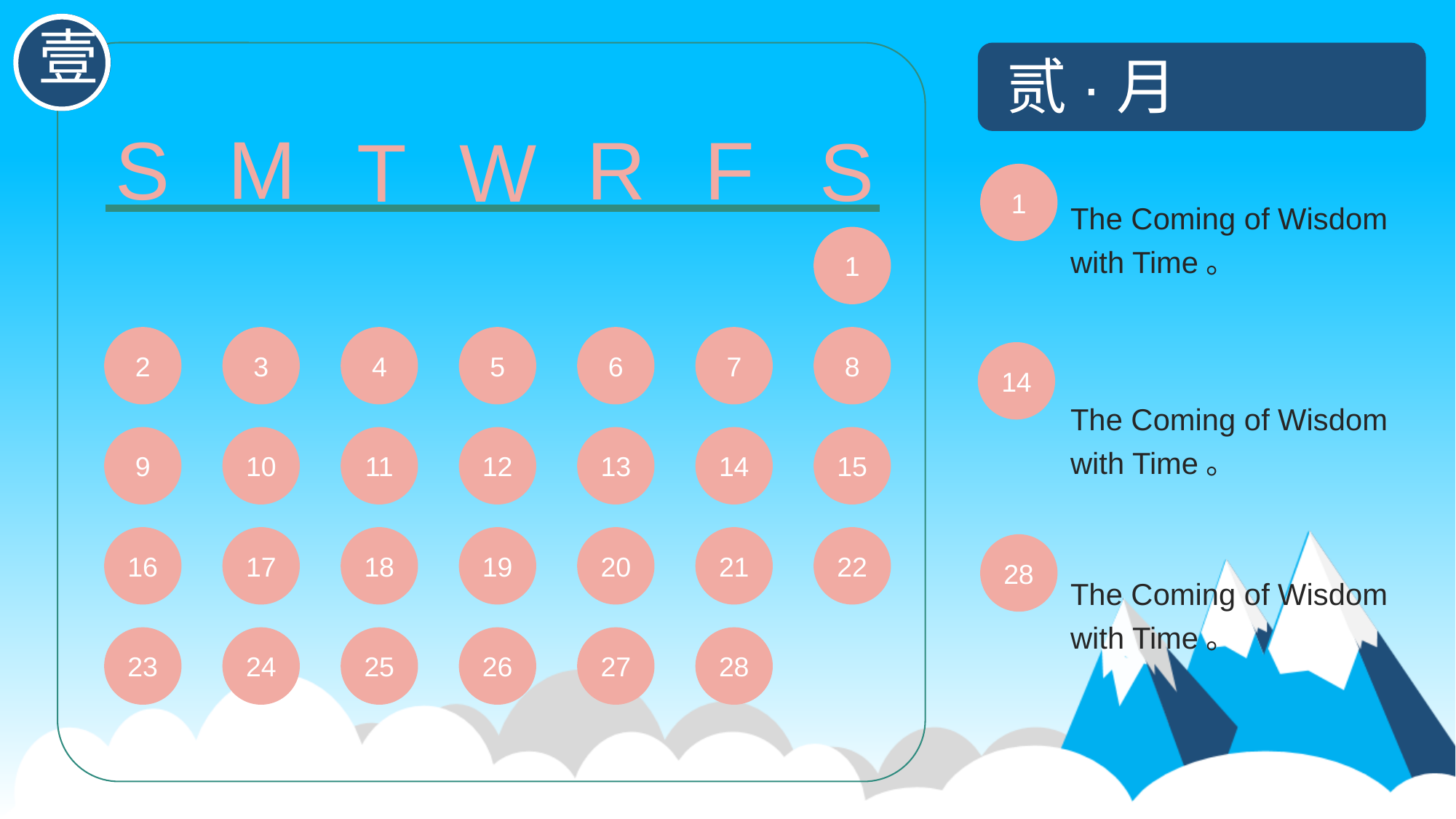

壹

贰·月
M
S
F
R
S
T
W
1
The Coming of Wisdom with Time。

1
2
3
4
5
6
7
8
9
10
11
12
13
14
15
16
17
18
19
20
21
22
23
24
25
26
27
28
14
The Coming of Wisdom with Time。
28
The Coming of Wisdom with Time。